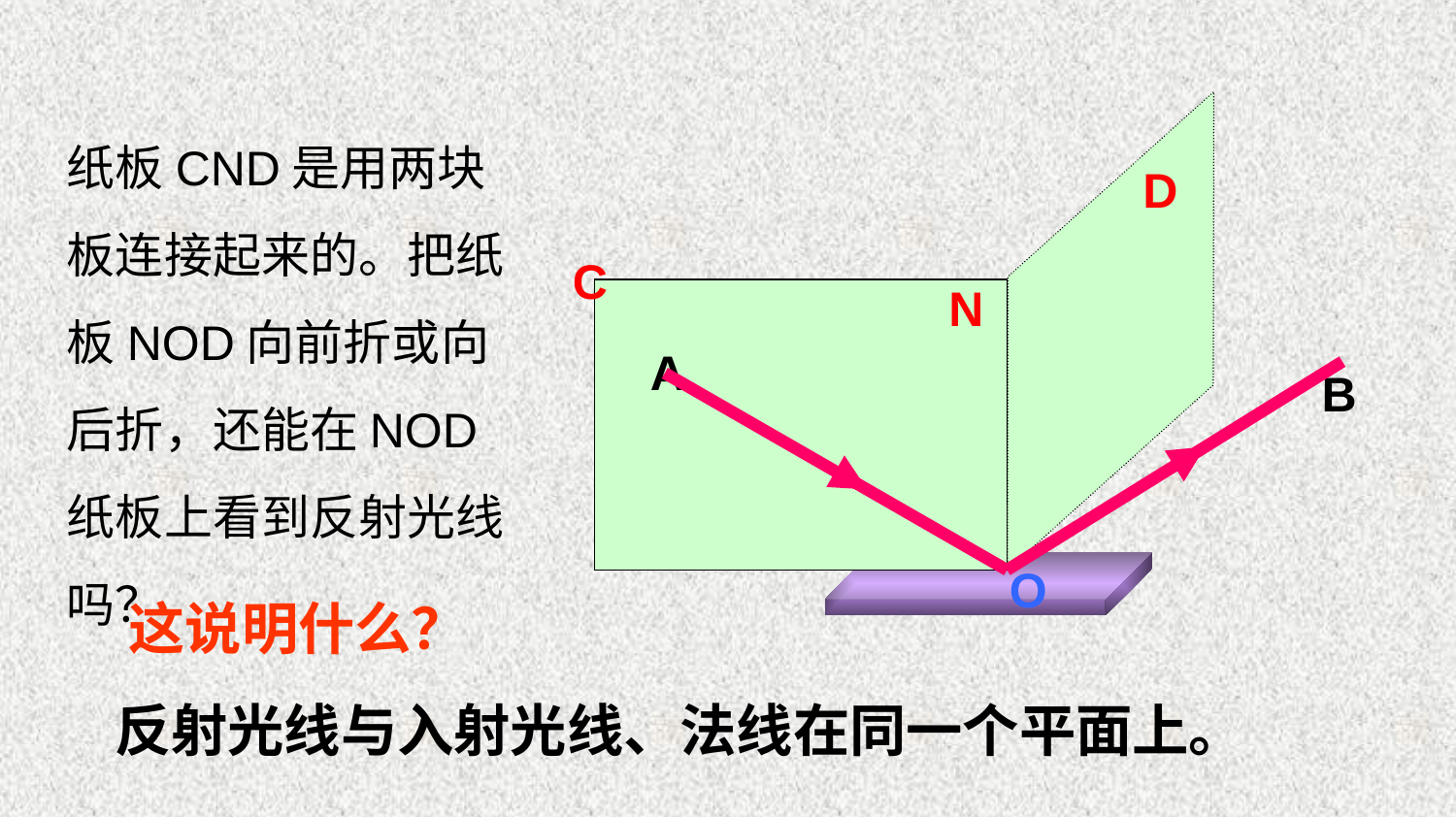

纸板CND是用两块板连接起来的。把纸板NOD向前折或向后折，还能在NOD纸板上看到反射光线吗？
D

C
N

A

B

O
这说明什么？
反射光线与入射光线、法线在同一个平面上。